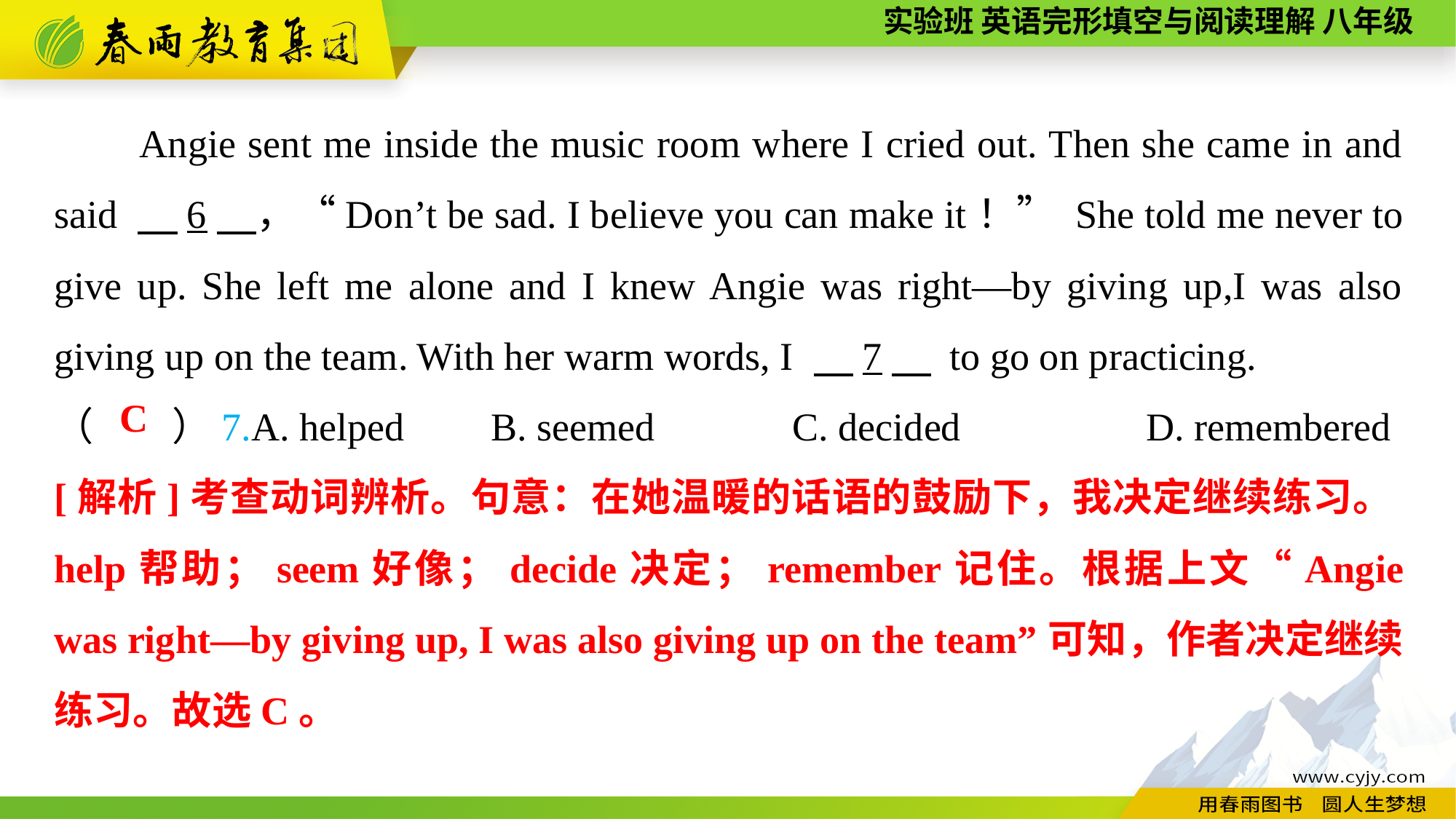

Angie sent me inside the music room where I cried out. Then she came in and said 　6　，“Don’t be sad. I believe you can make it！” She told me never to give up. She left me alone and I knew Angie was right—by giving up,I was also giving up on the team. With her warm words, I 　7　 to go on practicing.
（　　）7.A. helped	B. seemed              C. decided		D. remembered
C
[解析]考查动词辨析。句意：在她温暖的话语的鼓励下，我决定继续练习。help帮助；seem好像；decide决定；remember记住。根据上文“Angie was right—by giving up, I was also giving up on the team”可知，作者决定继续练习。故选C。